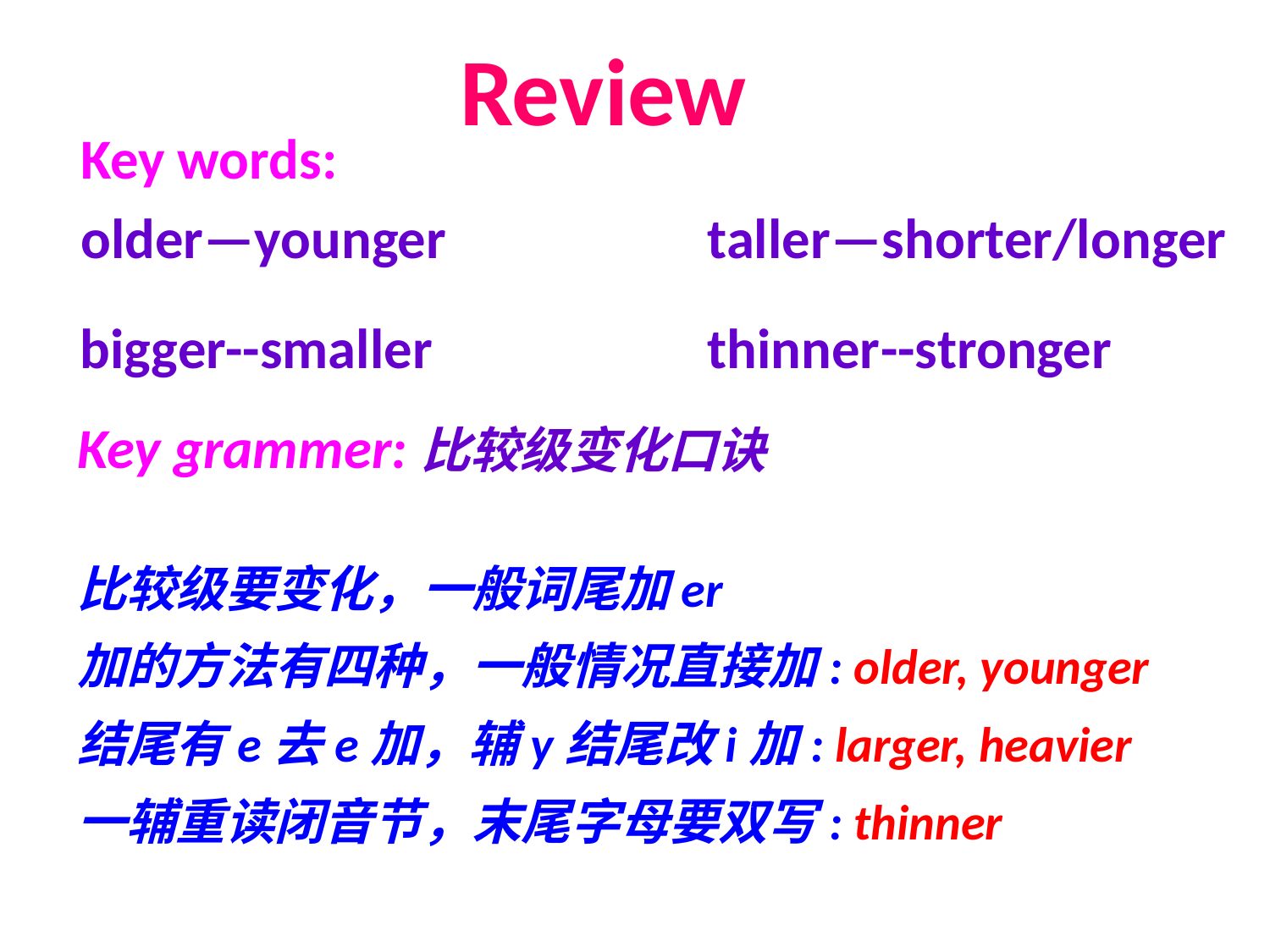

Review
 Key words:
 older—younger
taller—shorter/longer
thinner--stronger
bigger--smaller
Key grammer:比较级变化口诀

比较级要变化，一般词尾加er
加的方法有四种，一般情况直接加: older, younger
结尾有e去e加，辅y结尾改i加: larger, heavier
一辅重读闭音节，末尾字母要双写: thinner